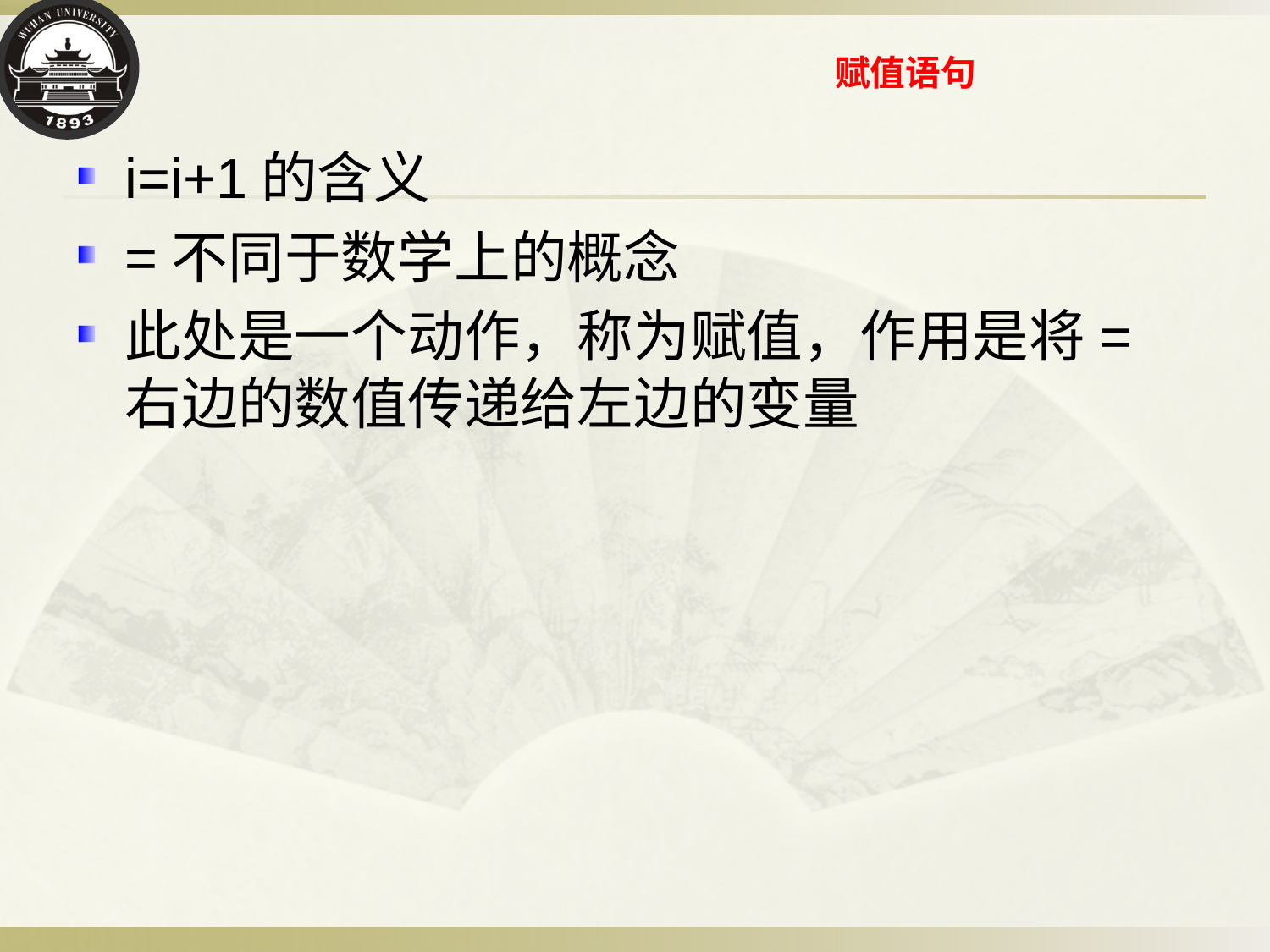

# 赋值语句
i=i+1的含义
=不同于数学上的概念
此处是一个动作，称为赋值，作用是将=右边的数值传递给左边的变量